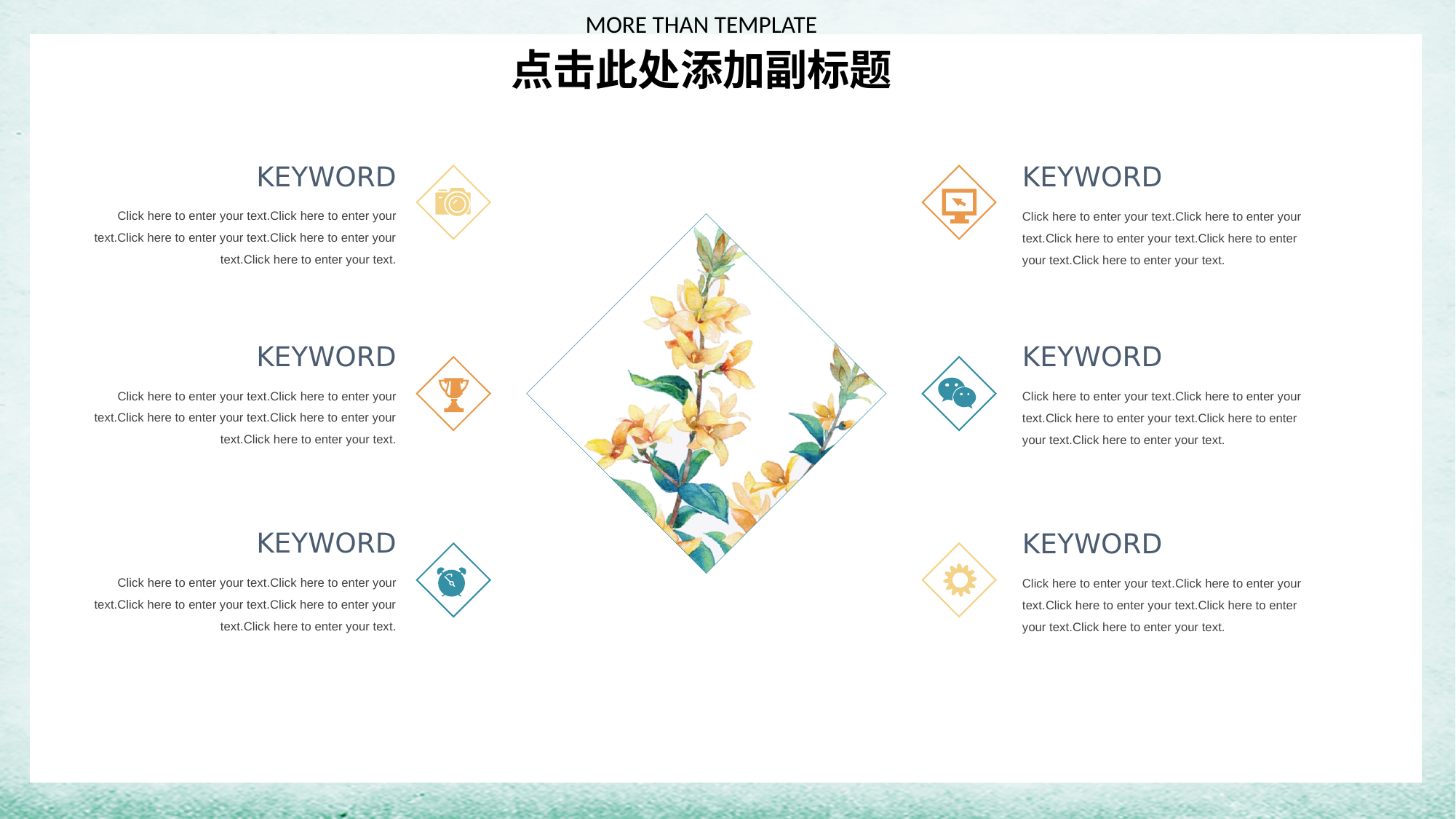

MORE THAN TEMPLATE
点击此处添加副标题
KEYWORD
KEYWORD

Click here to enter your text.Click here to enter your text.Click here to enter your text.Click here to enter your text.Click here to enter your text.
Click here to enter your text.Click here to enter your text.Click here to enter your text.Click here to enter your text.Click here to enter your text.

KEYWORD
KEYWORD

Click here to enter your text.Click here to enter your text.Click here to enter your text.Click here to enter your text.Click here to enter your text.
Click here to enter your text.Click here to enter your text.Click here to enter your text.Click here to enter your text.Click here to enter your text.

KEYWORD
KEYWORD

Click here to enter your text.Click here to enter your text.Click here to enter your text.Click here to enter your text.Click here to enter your text.

Click here to enter your text.Click here to enter your text.Click here to enter your text.Click here to enter your text.Click here to enter your text.